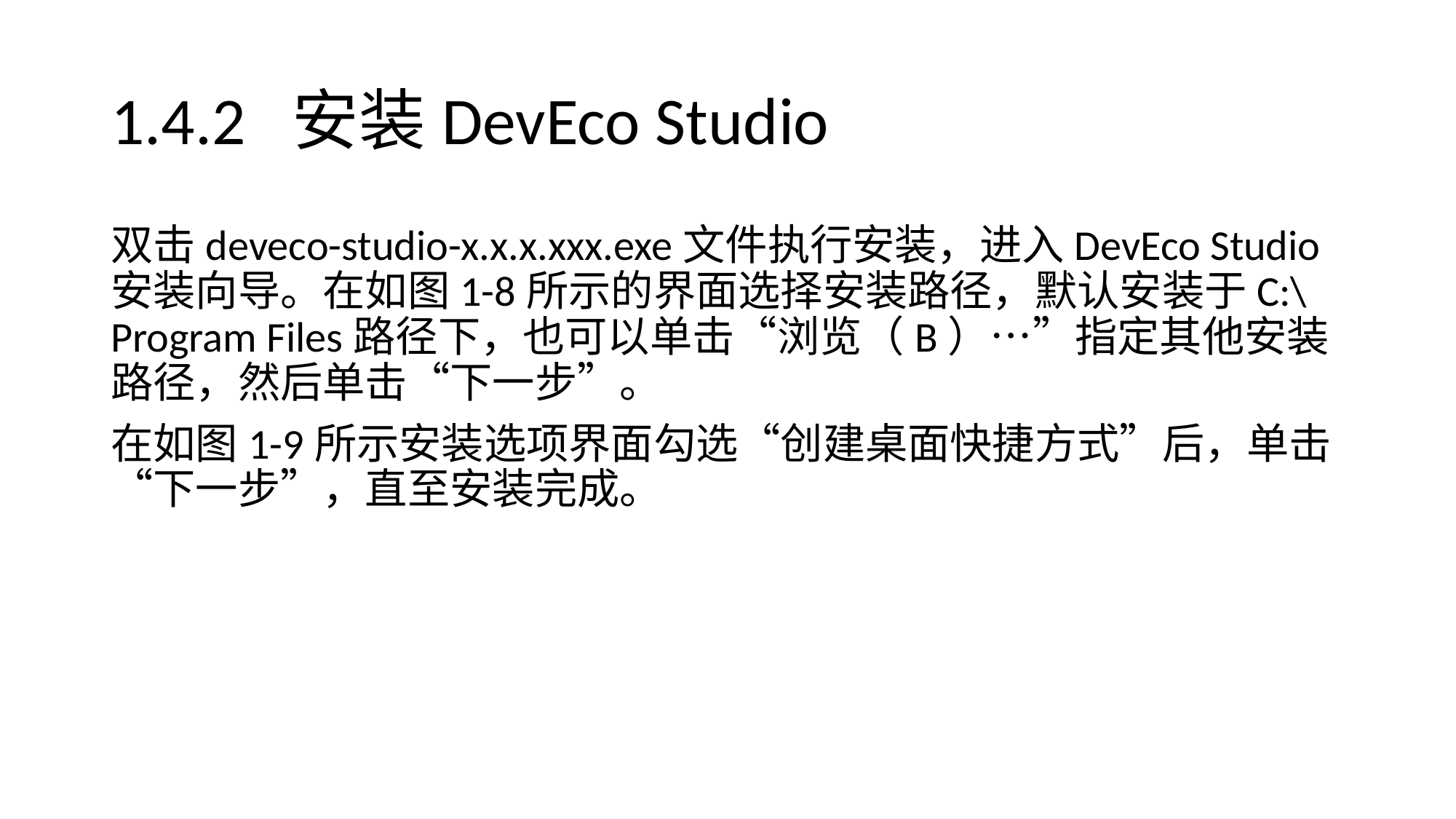

# 1.4.2  安装DevEco Studio
双击deveco-studio-x.x.x.xxx.exe文件执行安装，进入DevEco Studio安装向导。在如图1-8所示的界面选择安装路径，默认安装于C:\Program Files路径下，也可以单击“浏览（B）…”指定其他安装路径，然后单击“下一步”。
在如图1-9所示安装选项界面勾选“创建桌面快捷方式”后，单击“下一步”，直至安装完成。